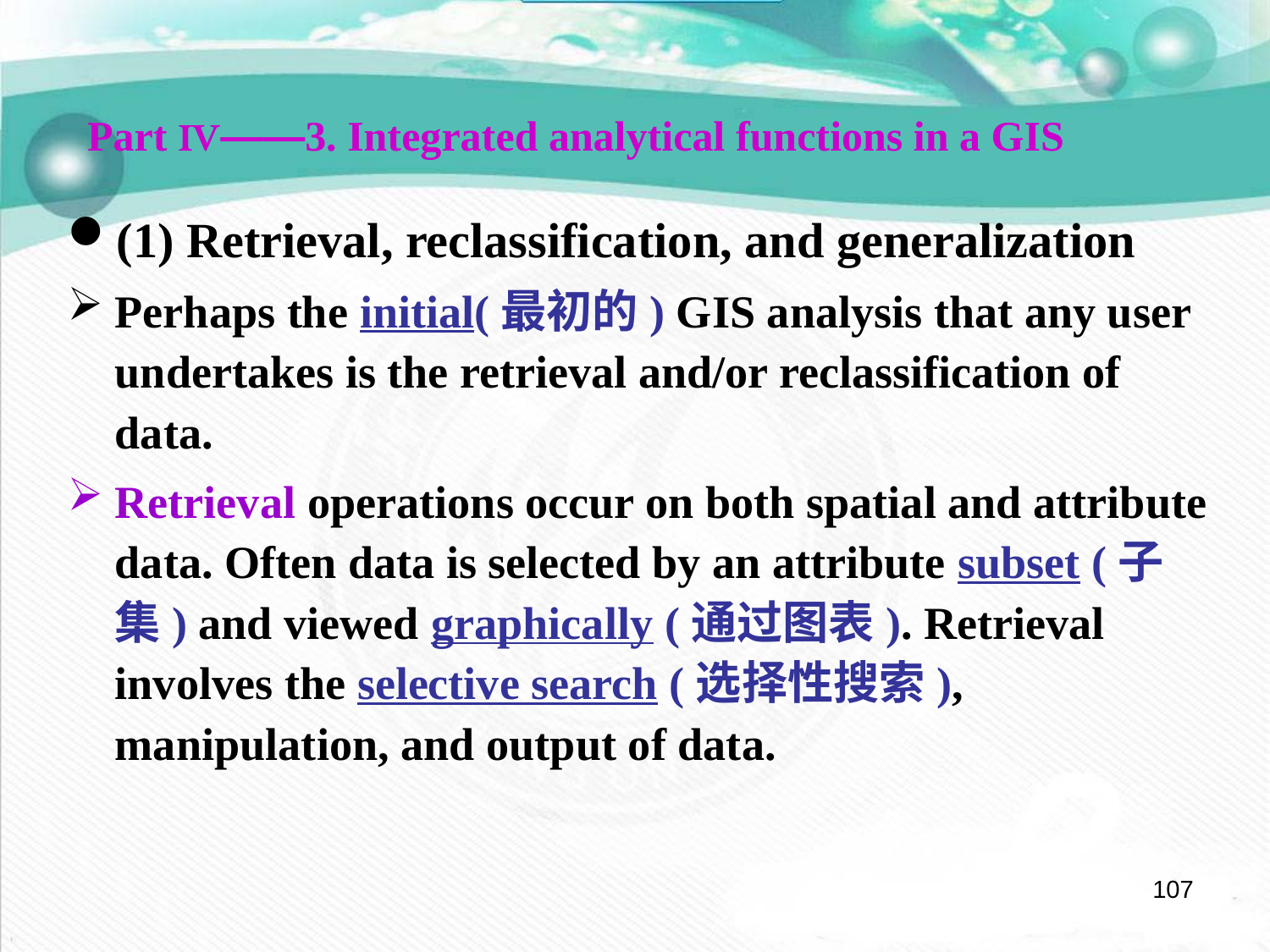

Part Ⅳ——3. Integrated analytical functions in a GIS
(1) Retrieval, reclassification, and generalization
Perhaps the initial(最初的) GIS analysis that any user undertakes is the retrieval and/or reclassification of data.
Retrieval operations occur on both spatial and attribute data. Often data is selected by an attribute subset (子集) and viewed graphically (通过图表). Retrieval involves the selective search (选择性搜索), manipulation, and output of data.
107